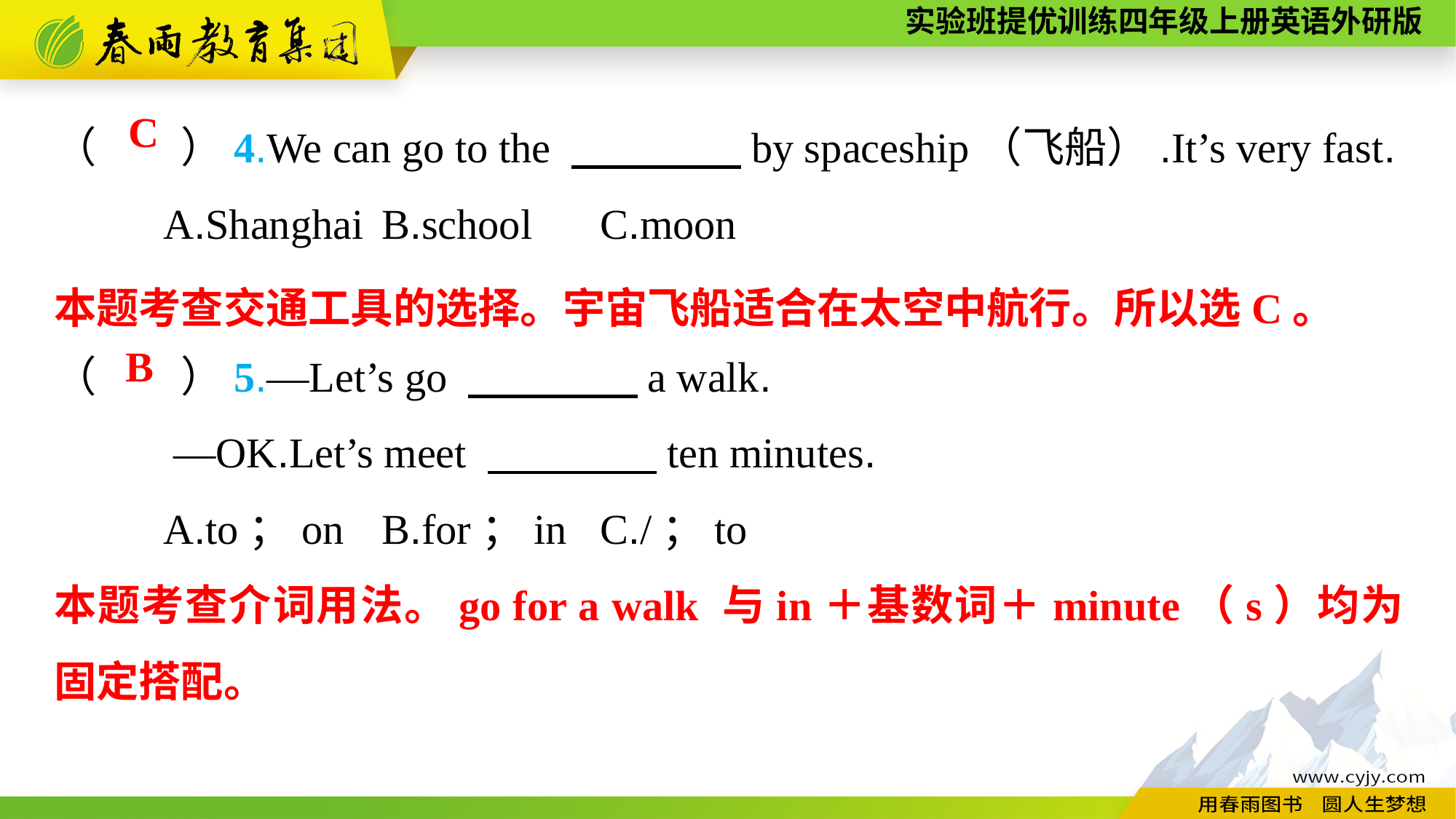

（　　）4.We can go to the 　　　　by spaceship（飞船）.It’s very fast.
	A.Shanghai	B.school	C.moon

（　　）5.—Let’s go 　　　　a walk.
	 —OK.Let’s meet 　　　　ten minutes.
	A.to；on	B.for；in	C./；to
C
本题考查交通工具的选择。宇宙飞船适合在太空中航行。所以选C。
B
本题考查介词用法。go for a walk 与in＋基数词＋minute（s）均为固定搭配。